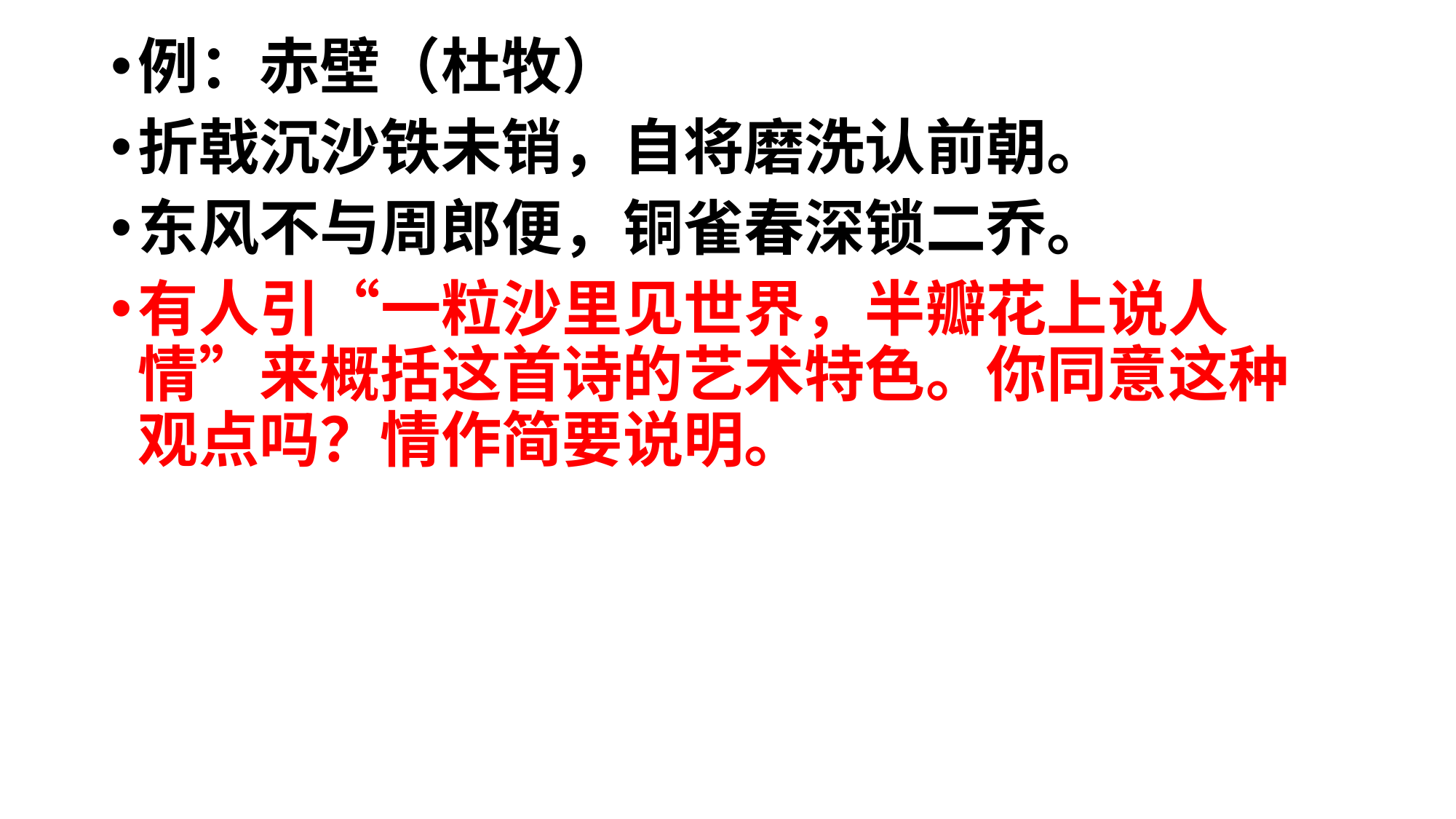

例：赤壁（杜牧）
折戟沉沙铁未销，自将磨洗认前朝。
东风不与周郎便，铜雀春深锁二乔。
有人引“一粒沙里见世界，半瓣花上说人情”来概括这首诗的艺术特色。你同意这种观点吗？情作简要说明。